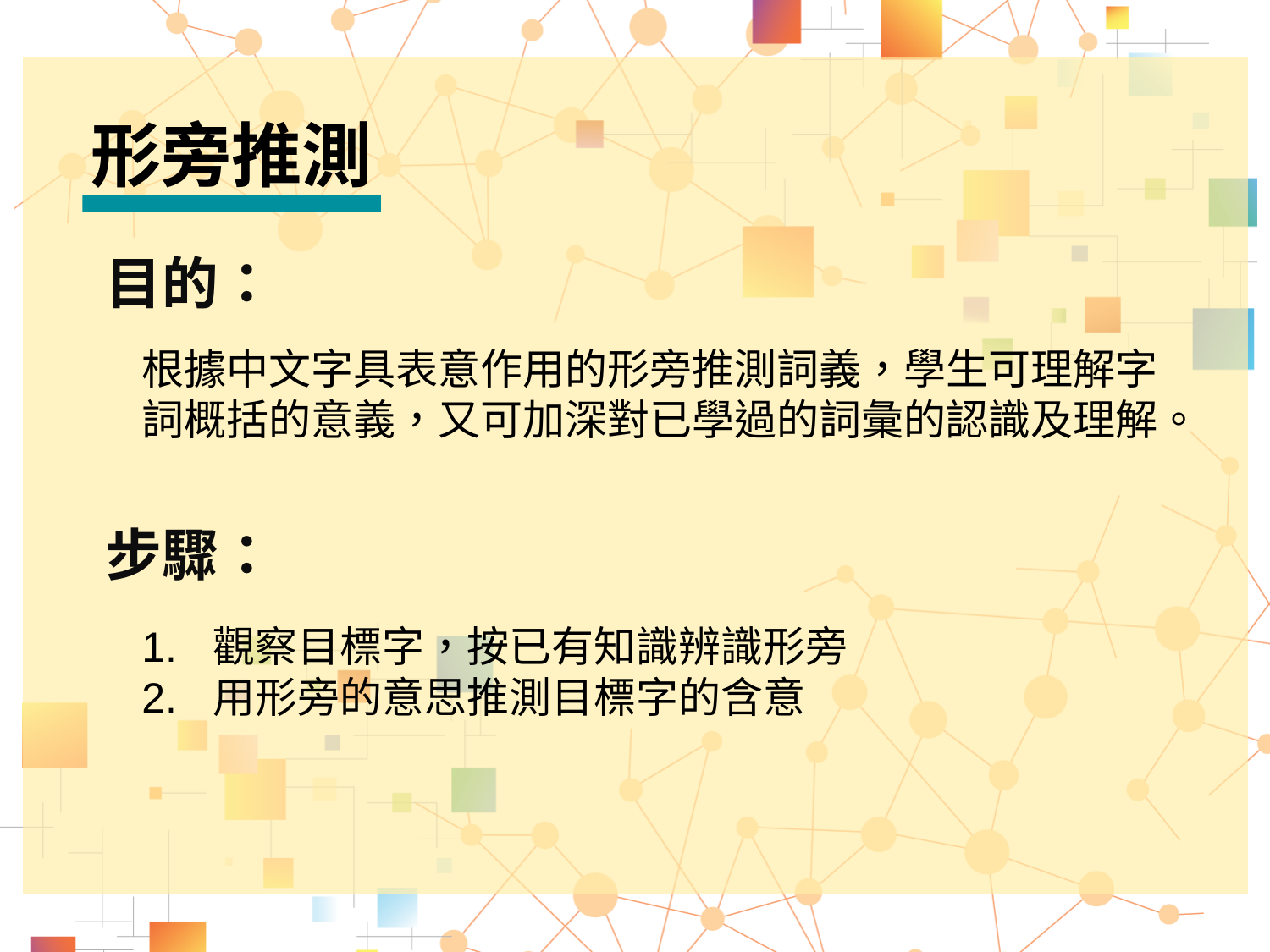

形旁推測

目的：
根據中文字具表意作用的形旁推測詞義，學生可理解字詞概括的意義，又可加深對已學過的詞彙的認識及理解。
步驟：
觀察目標字，按已有知識辨識形旁
用形旁的意思推測目標字的含意